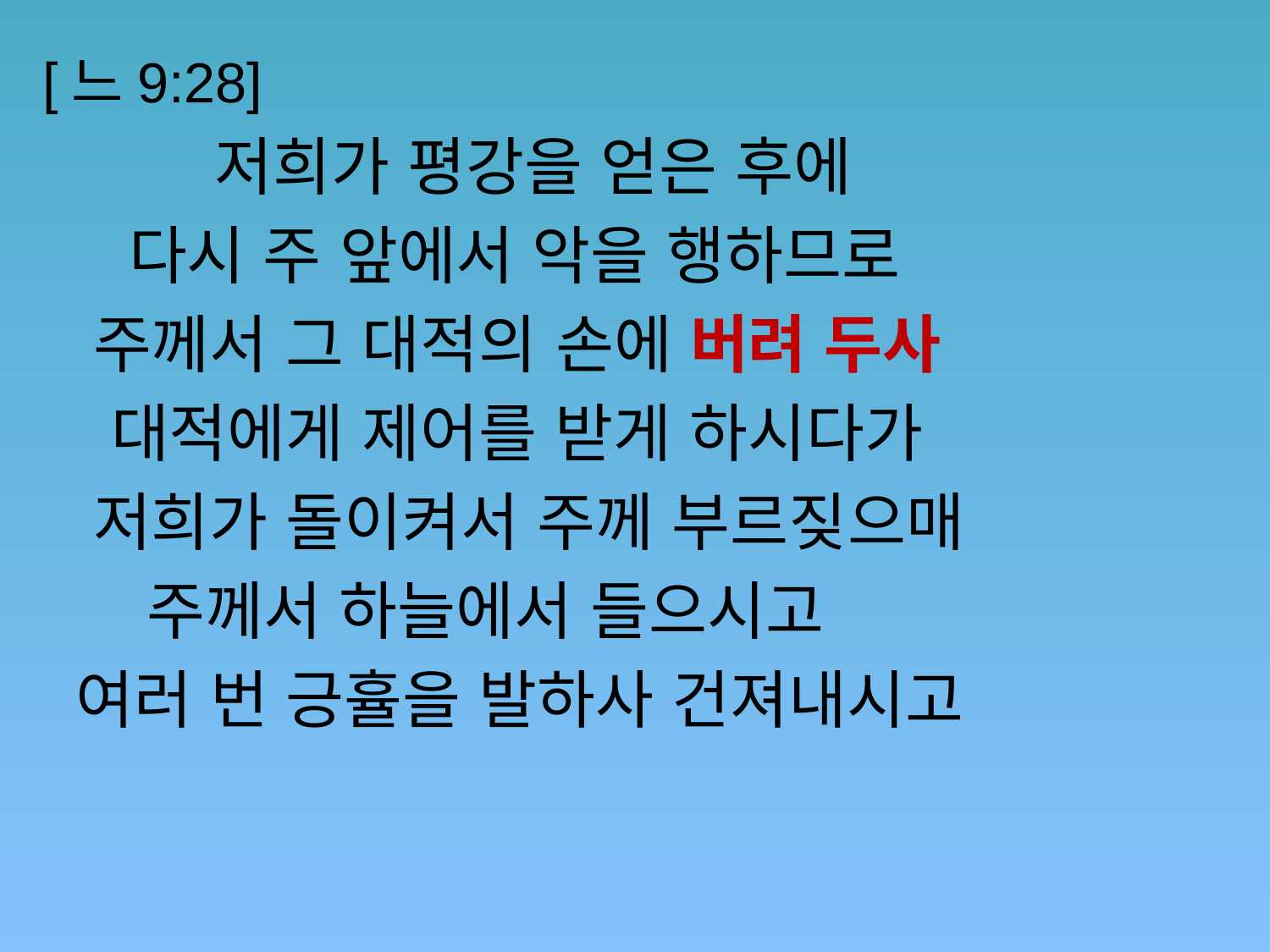

#
[느9:28]
          저희가 평강을 얻은 후에
    다시 주 앞에서 악을 행하므로
  주께서 그 대적의 손에 버려 두사
   대적에게 제어를 받게 하시다가
  저희가 돌이켜서 주께 부르짖으매
     주께서 하늘에서 들으시고
 여러 번 긍휼을 발하사 건져내시고